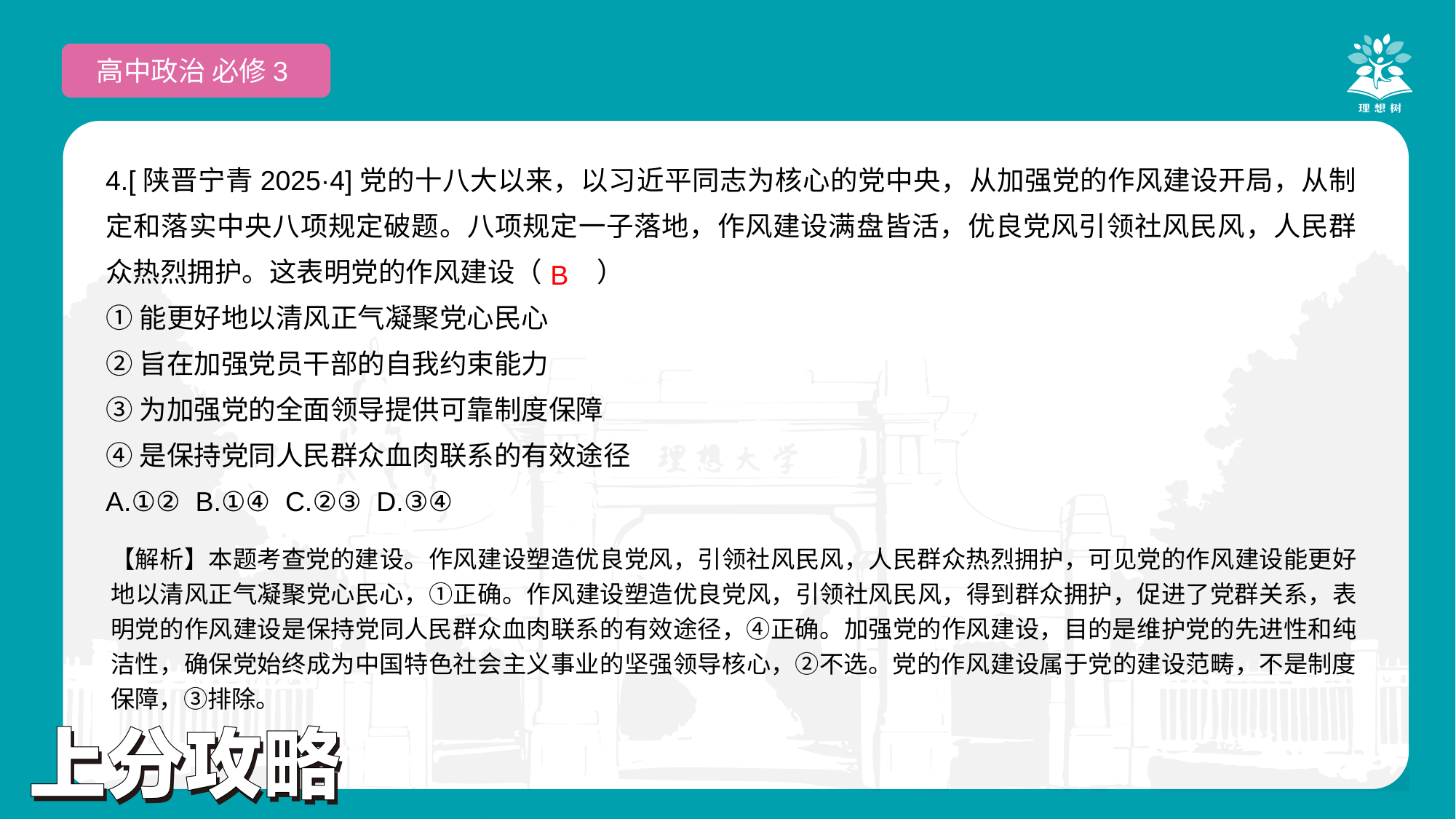

高中政治 必修3
4.[陕晋宁青2025·4]党的十八大以来，以习近平同志为核心的党中央，从加强党的作风建设开局，从制定和落实中央八项规定破题。八项规定一子落地，作风建设满盘皆活，优良党风引领社风民风，人民群众热烈拥护。这表明党的作风建设（　　）
①能更好地以清风正气凝聚党心民心
②旨在加强党员干部的自我约束能力
③为加强党的全面领导提供可靠制度保障
④是保持党同人民群众血肉联系的有效途径
A.①②  B.①④  C.②③  D.③④
 B
【解析】本题考查党的建设。作风建设塑造优良党风，引领社风民风，人民群众热烈拥护，可见党的作风建设能更好地以清风正气凝聚党心民心，①正确。作风建设塑造优良党风，引领社风民风，得到群众拥护，促进了党群关系，表明党的作风建设是保持党同人民群众血肉联系的有效途径，④正确。加强党的作风建设，目的是维护党的先进性和纯洁性，确保党始终成为中国特色社会主义事业的坚强领导核心，②不选。党的作风建设属于党的建设范畴，不是制度保障，③排除。